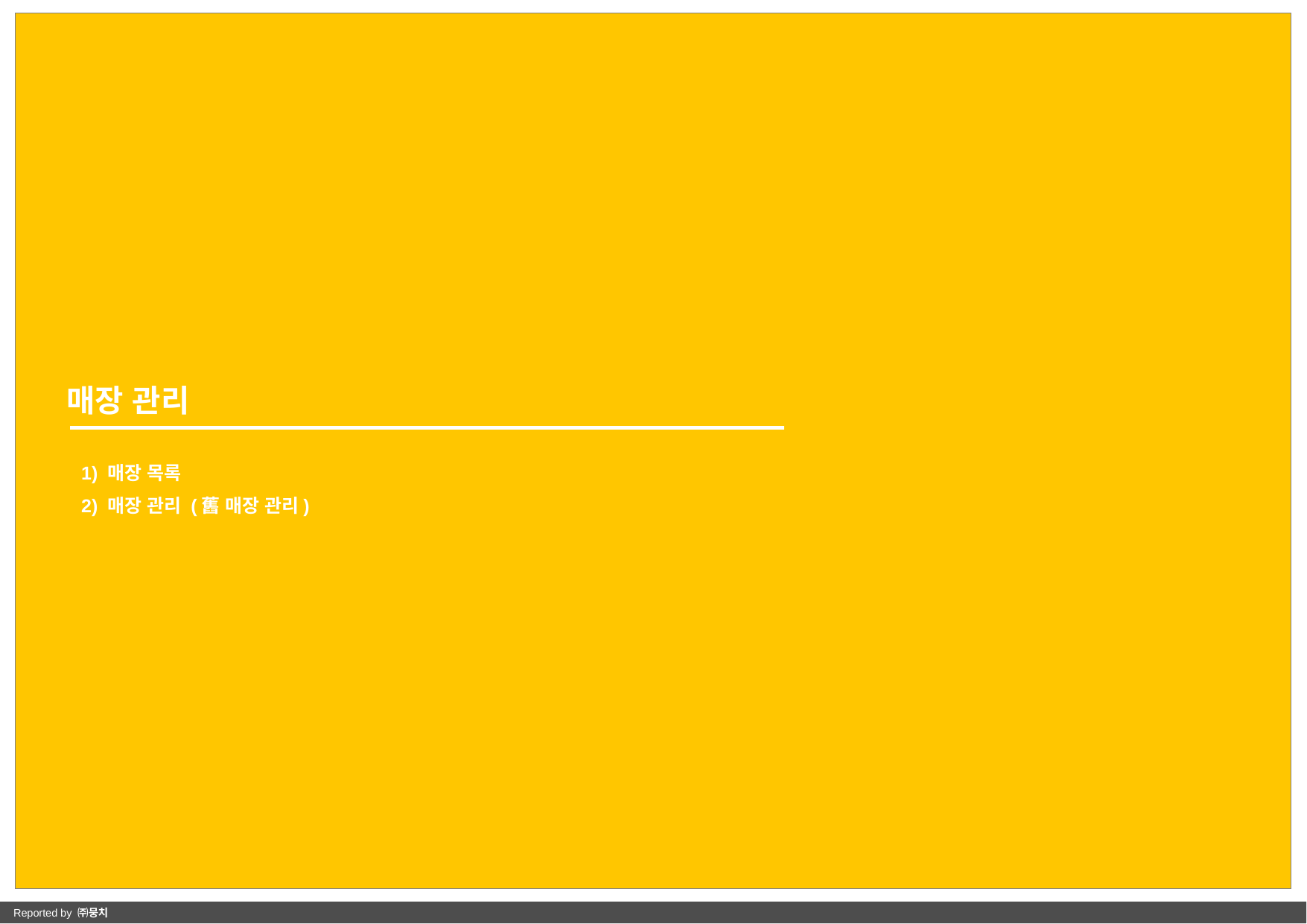

매장 관리
1) 매장 목록
2) 매장 관리 (舊 매장 관리)